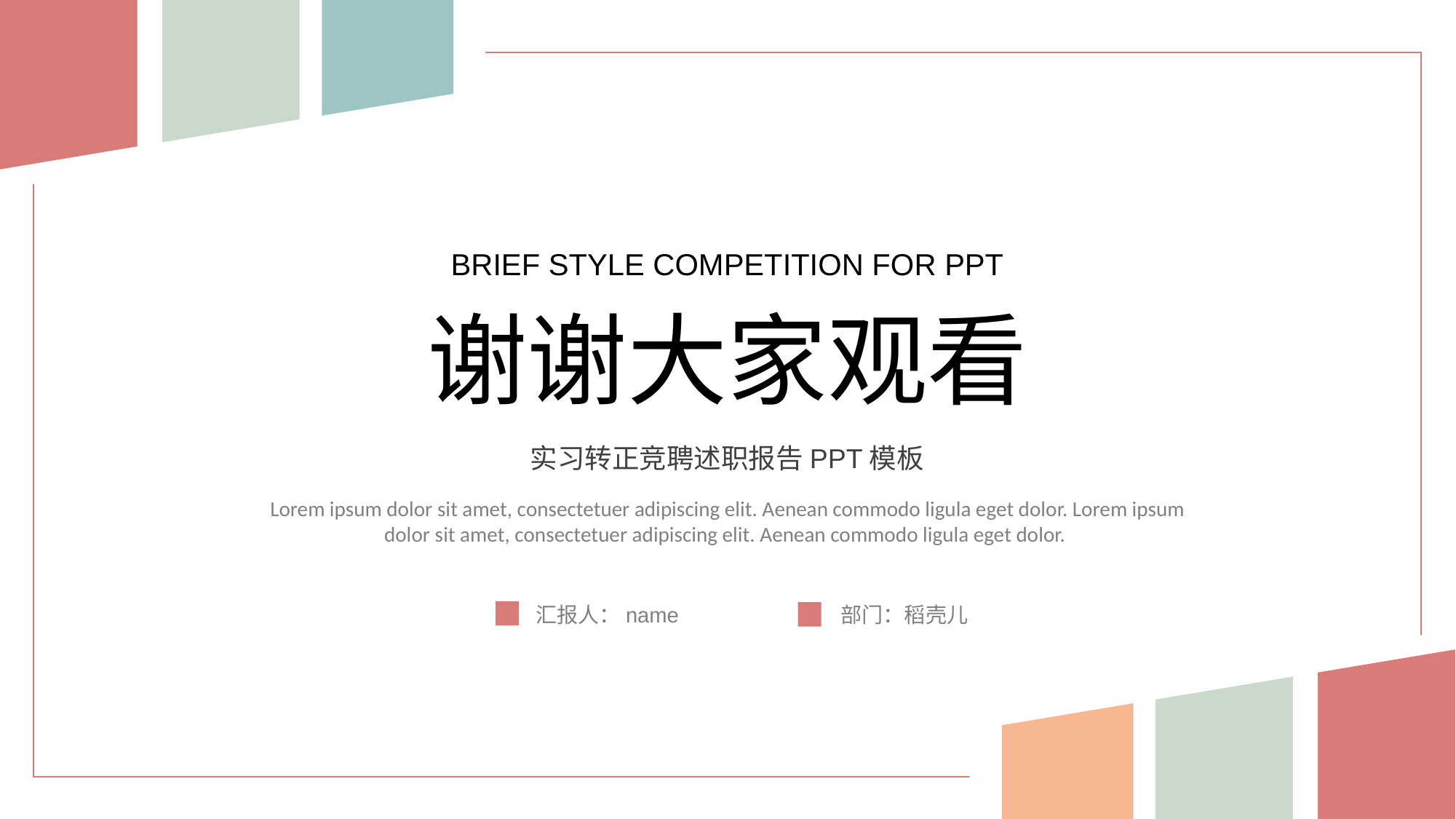

BRIEF STYLE COMPETITION FOR PPT
谢谢大家观看
实习转正竞聘述职报告PPT模板
Lorem ipsum dolor sit amet, consectetuer adipiscing elit. Aenean commodo ligula eget dolor. Lorem ipsum dolor sit amet, consectetuer adipiscing elit. Aenean commodo ligula eget dolor.
部门：稻壳儿
汇报人：name